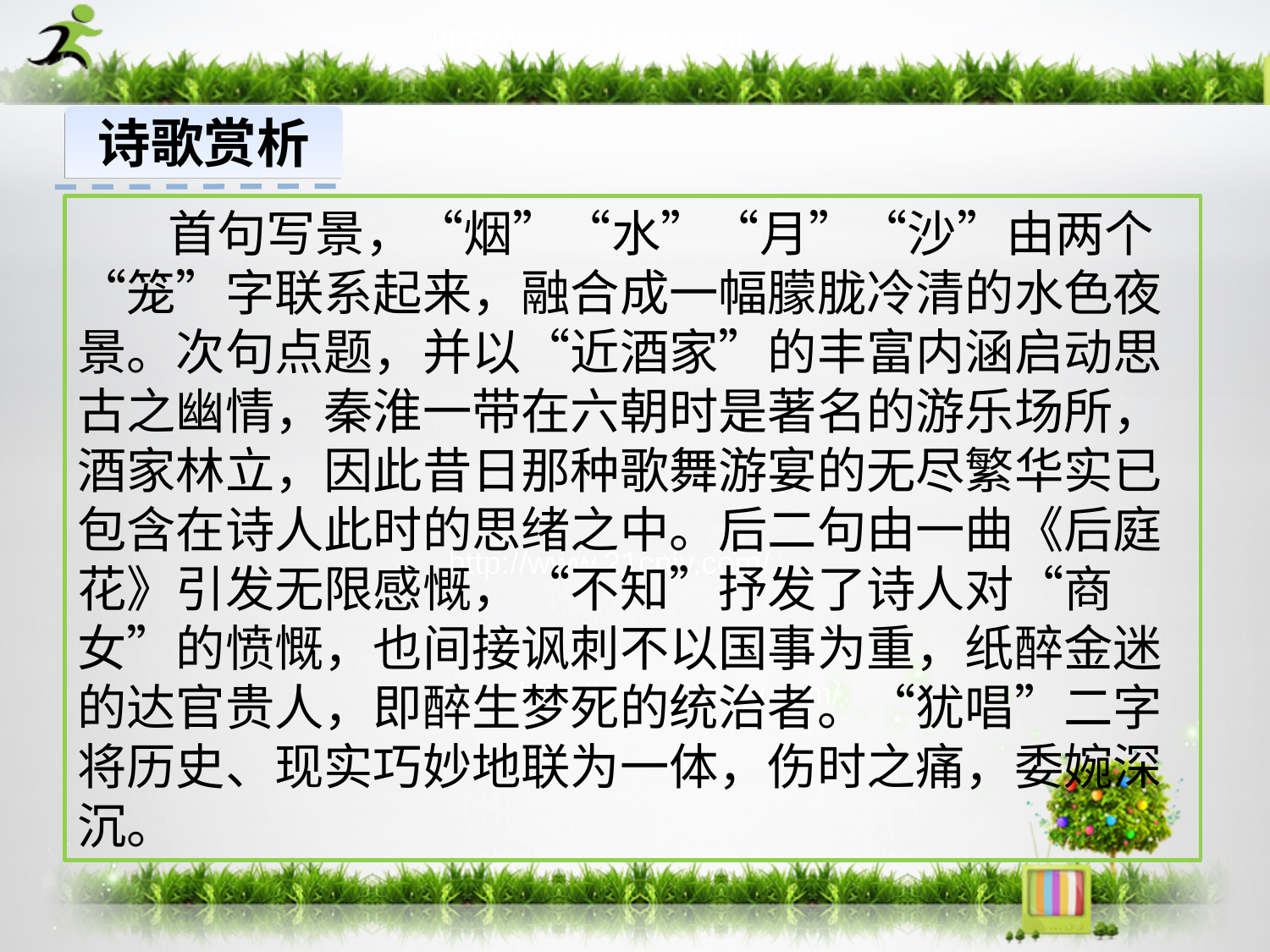

诗歌赏析

       首句写景，“烟”“水”“月”“沙”由两个“笼”字联系起来，融合成一幅朦胧冷清的水色夜景。次句点题，并以“近酒家”的丰富内涵启动思古之幽情，秦淮一带在六朝时是著名的游乐场所，酒家林立，因此昔日那种歌舞游宴的无尽繁华实已包含在诗人此时的思绪之中。后二句由一曲《后庭花》引发无限感慨，“不知”抒发了诗人对“商女”的愤慨，也间接讽刺不以国事为重，纸醉金迷的达官贵人，即醉生梦死的统治者。“犹唱”二字将历史、现实巧妙地联为一体，伤时之痛，委婉深沉。